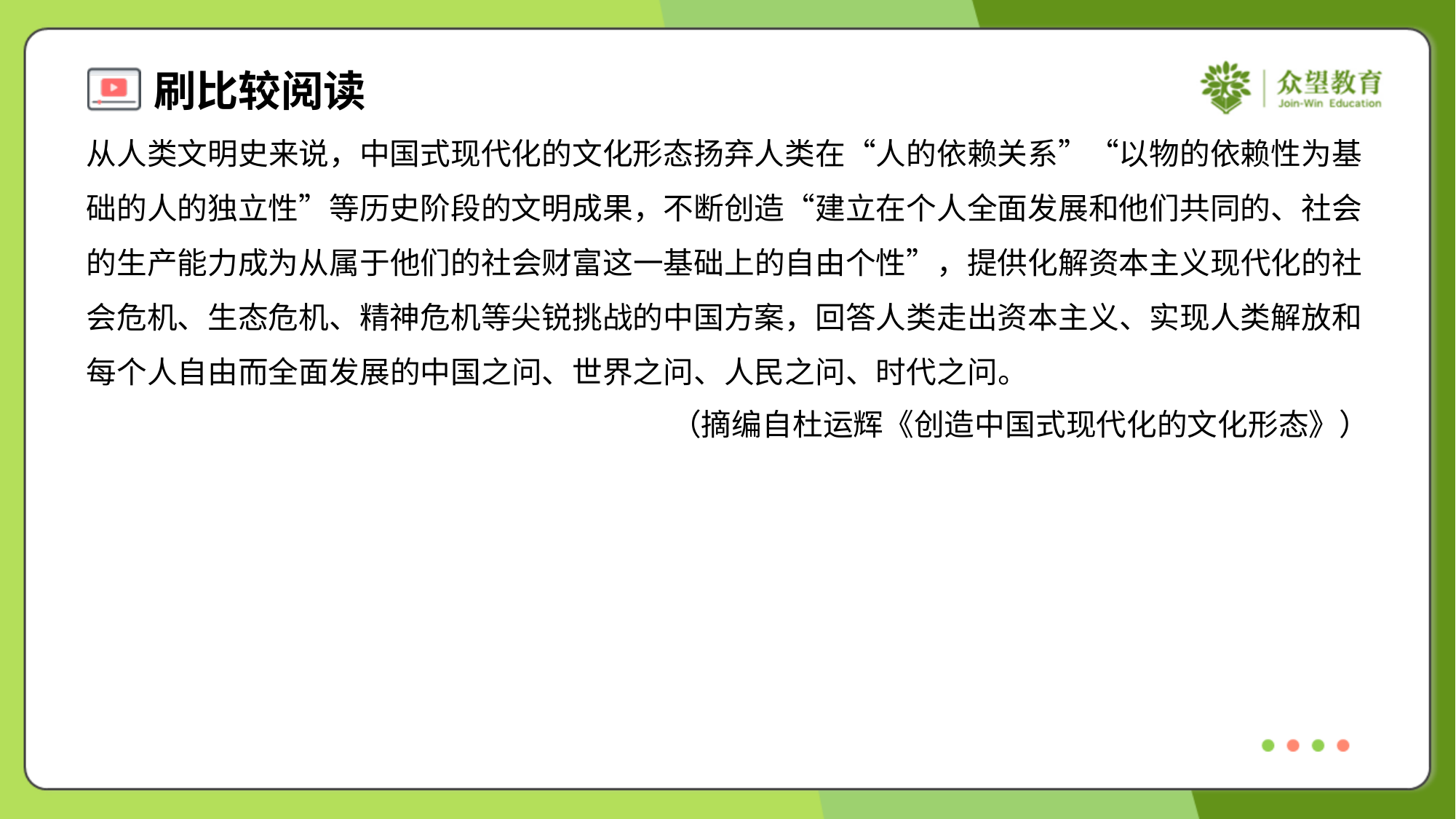

从人类文明史来说，中国式现代化的文化形态扬弃人类在“人的依赖关系”“以物的依赖性为基
础的人的独立性”等历史阶段的文明成果，不断创造“建立在个人全面发展和他们共同的、社会
的生产能力成为从属于他们的社会财富这一基础上的自由个性”，提供化解资本主义现代化的社
会危机、生态危机、精神危机等尖锐挑战的中国方案，回答人类走出资本主义、实现人类解放和
每个人自由而全面发展的中国之问、世界之问、人民之问、时代之问。
（摘编自杜运辉《创造中国式现代化的文化形态》）